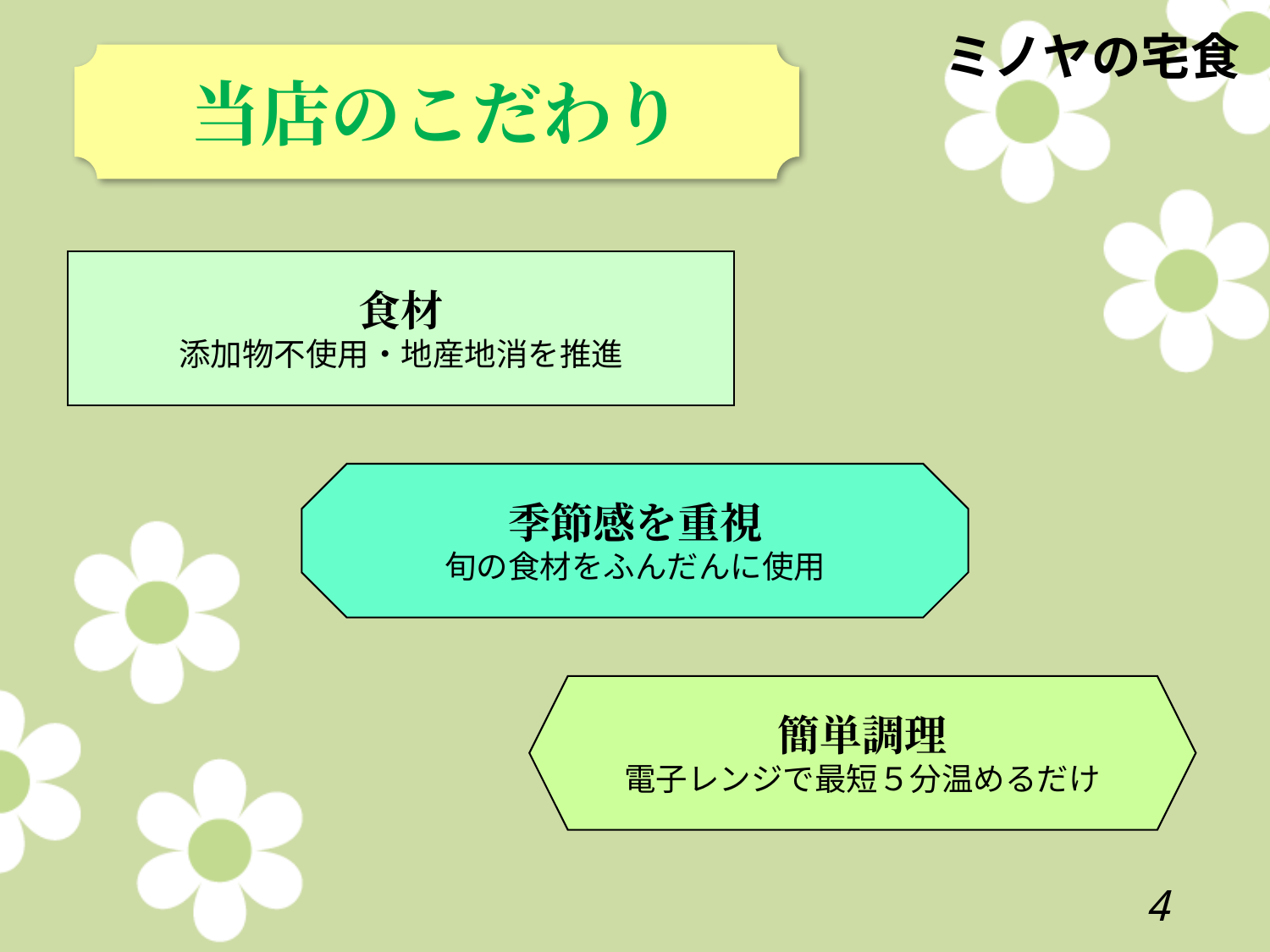

当店のこだわり
食材
添加物不使用・地産地消を推進
季節感を重視
旬の食材をふんだんに使用
簡単調理
電子レンジで最短５分温めるだけ
4